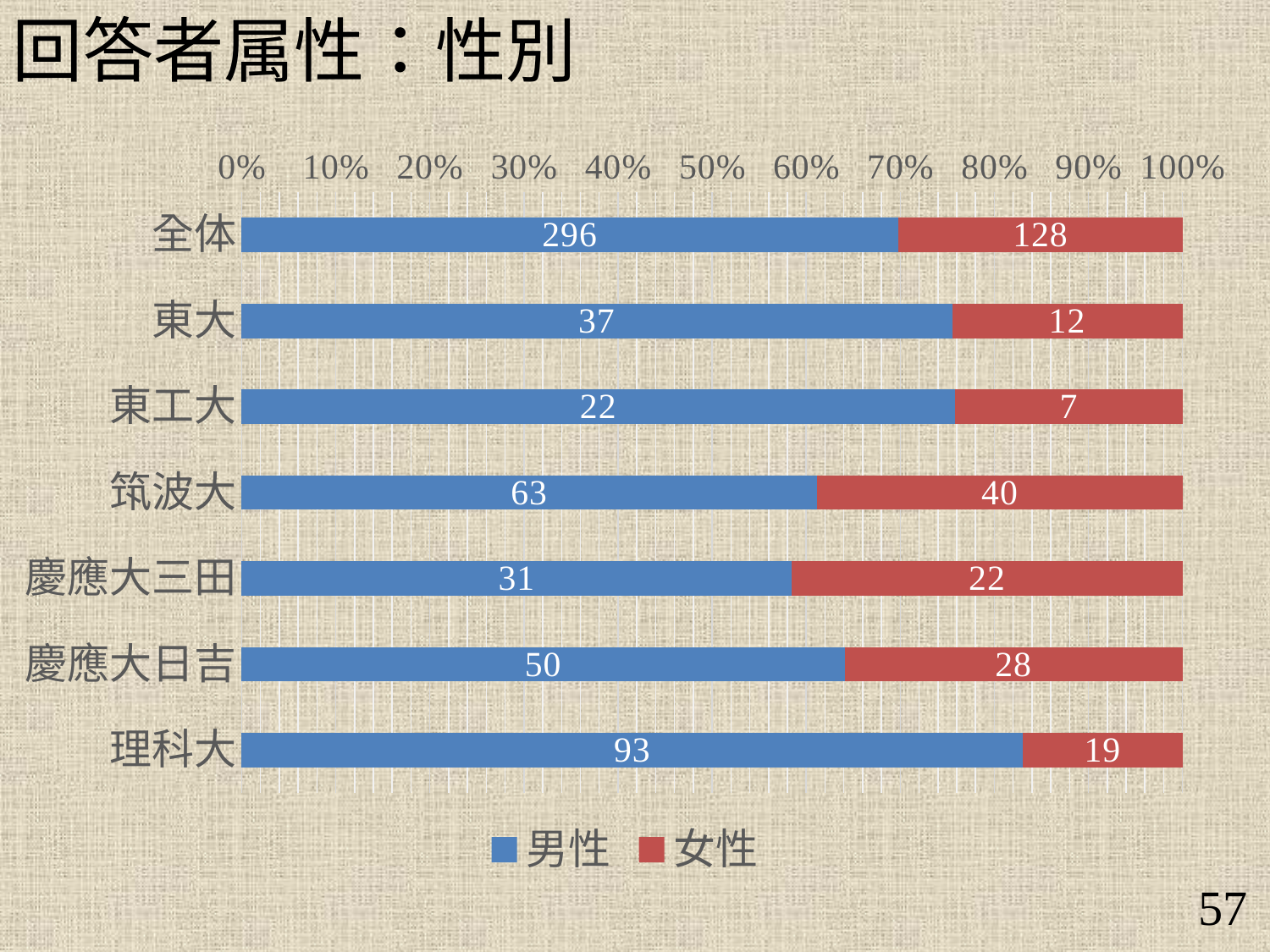

回答者属性：性別

### Chart

| Category | 男性 | 女性 |
|---|---|---|
| 全体 | 296.0 | 128.0 |
| 東大 | 37.0 | 12.0 |
| 東工大 | 22.0 | 7.0 |
| 筑波大 | 63.0 | 40.0 |
| 慶應大三田 | 31.0 | 22.0 |
| 慶應大日吉 | 50.0 | 28.0 |
| 理科大 | 93.0 | 19.0 |
57